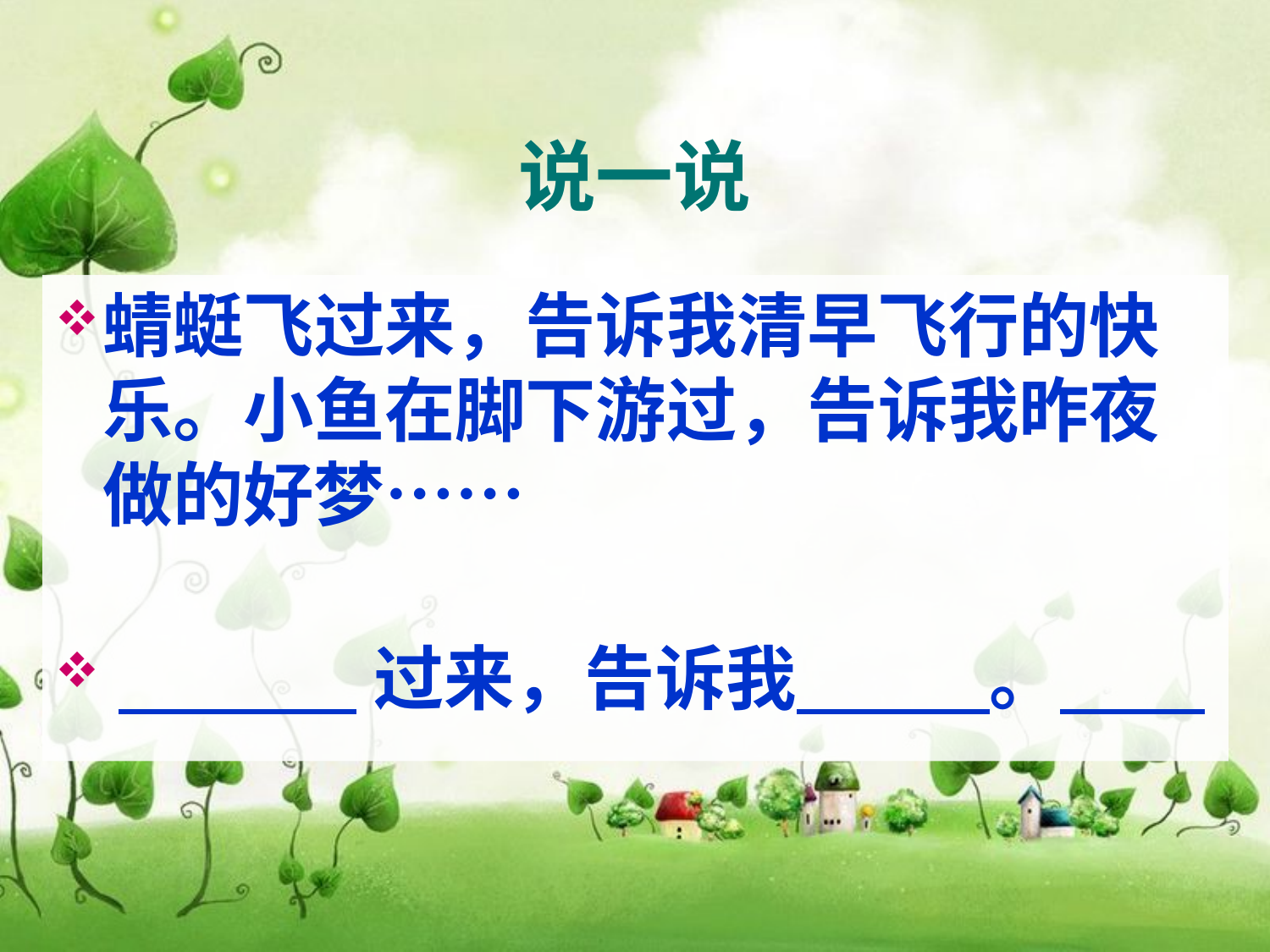

# 说一说
蜻蜓飞过来，告诉我清早飞行的快乐。小鱼在脚下游过，告诉我昨夜做的好梦……
                过来，告诉我            。